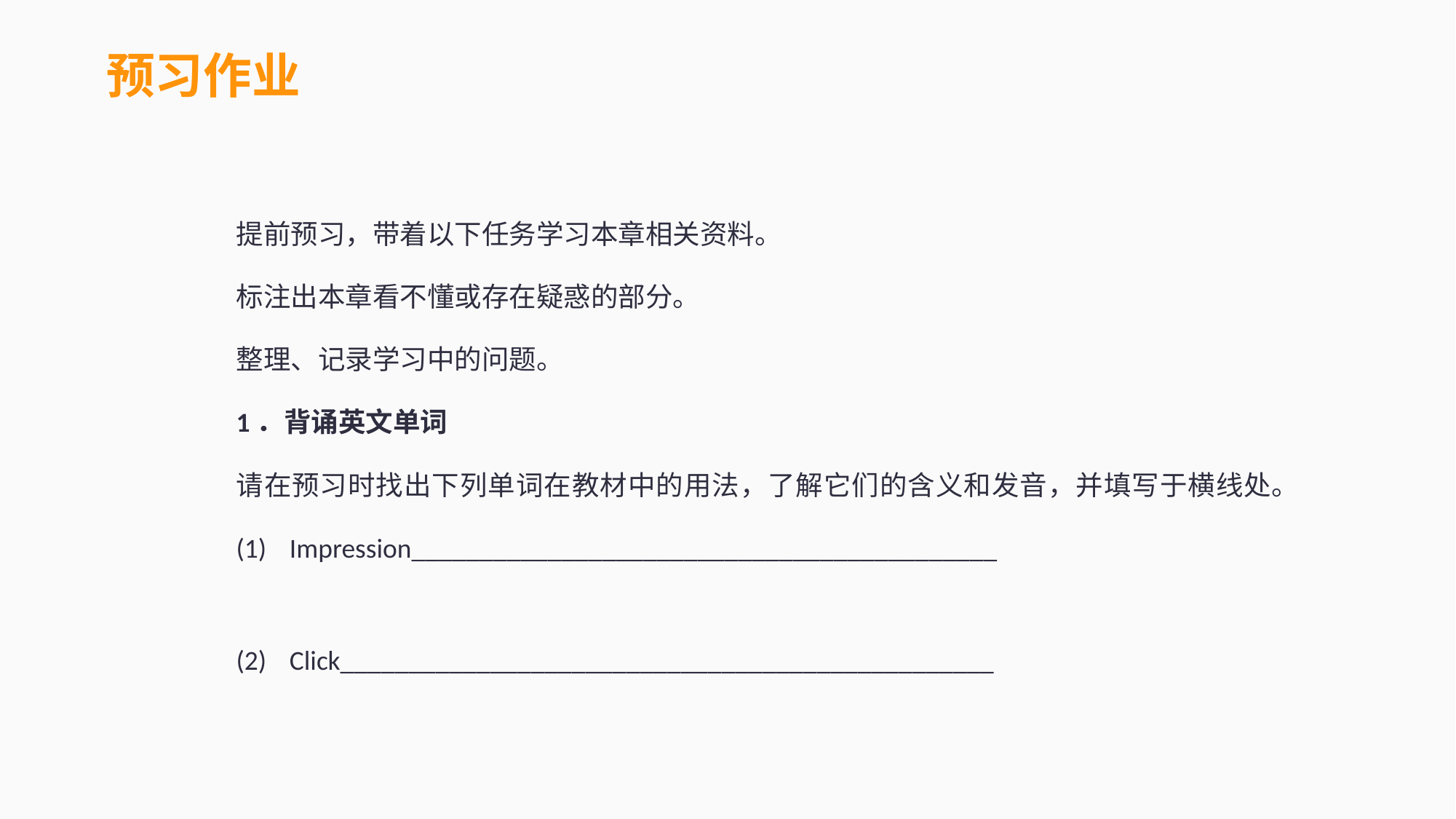

预习作业
提前预习，带着以下任务学习本章相关资料。
标注出本章看不懂或存在疑惑的部分。
整理、记录学习中的问题。
1．背诵英文单词
请在预习时找出下列单词在教材中的用法，了解它们的含义和发音，并填写于横线处。
(1)	Impression___________________________________________
(2)	Click________________________________________________